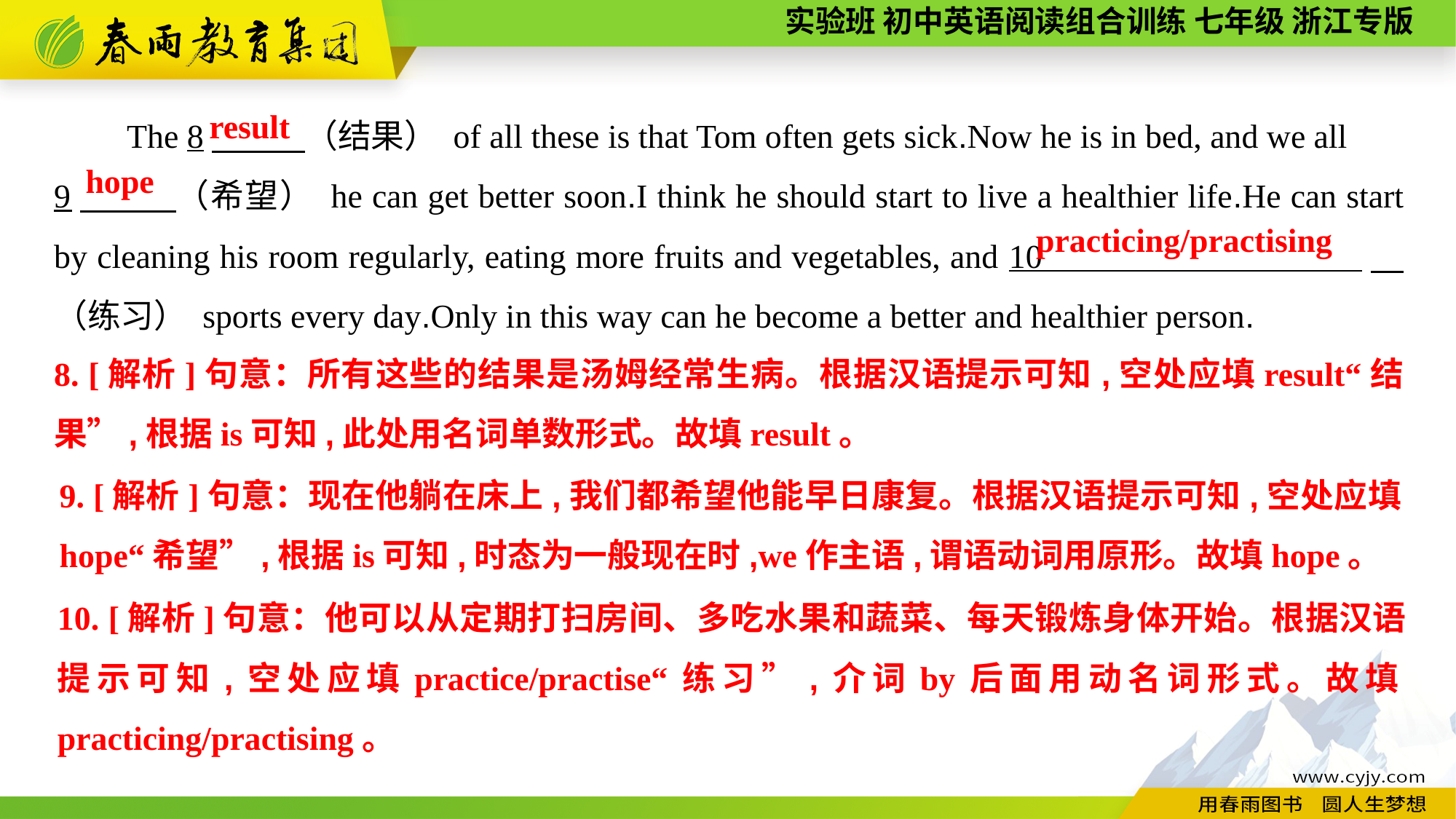

The 8　        （结果） of all these is that Tom often gets sick.Now he is in bed, and we all
9　       （希望） he can get better soon.I think he should start to live a healthier life.He can start by cleaning his room regularly, eating more fruits and vegetables, and 10                                 　（练习） sports every day.Only in this way can he become a better and healthier person.
result
hope
practicing/practising
8. [解析]句意：所有这些的结果是汤姆经常生病。根据汉语提示可知,空处应填result“结果”,根据is可知,此处用名词单数形式。故填result。
9. [解析]句意：现在他躺在床上,我们都希望他能早日康复。根据汉语提示可知,空处应填hope“希望”,根据is可知,时态为一般现在时,we作主语,谓语动词用原形。故填hope。
10. [解析]句意：他可以从定期打扫房间、多吃水果和蔬菜、每天锻炼身体开始。根据汉语提示可知,空处应填practice/practise“练习”,介词by后面用动名词形式。故填practicing/practising。